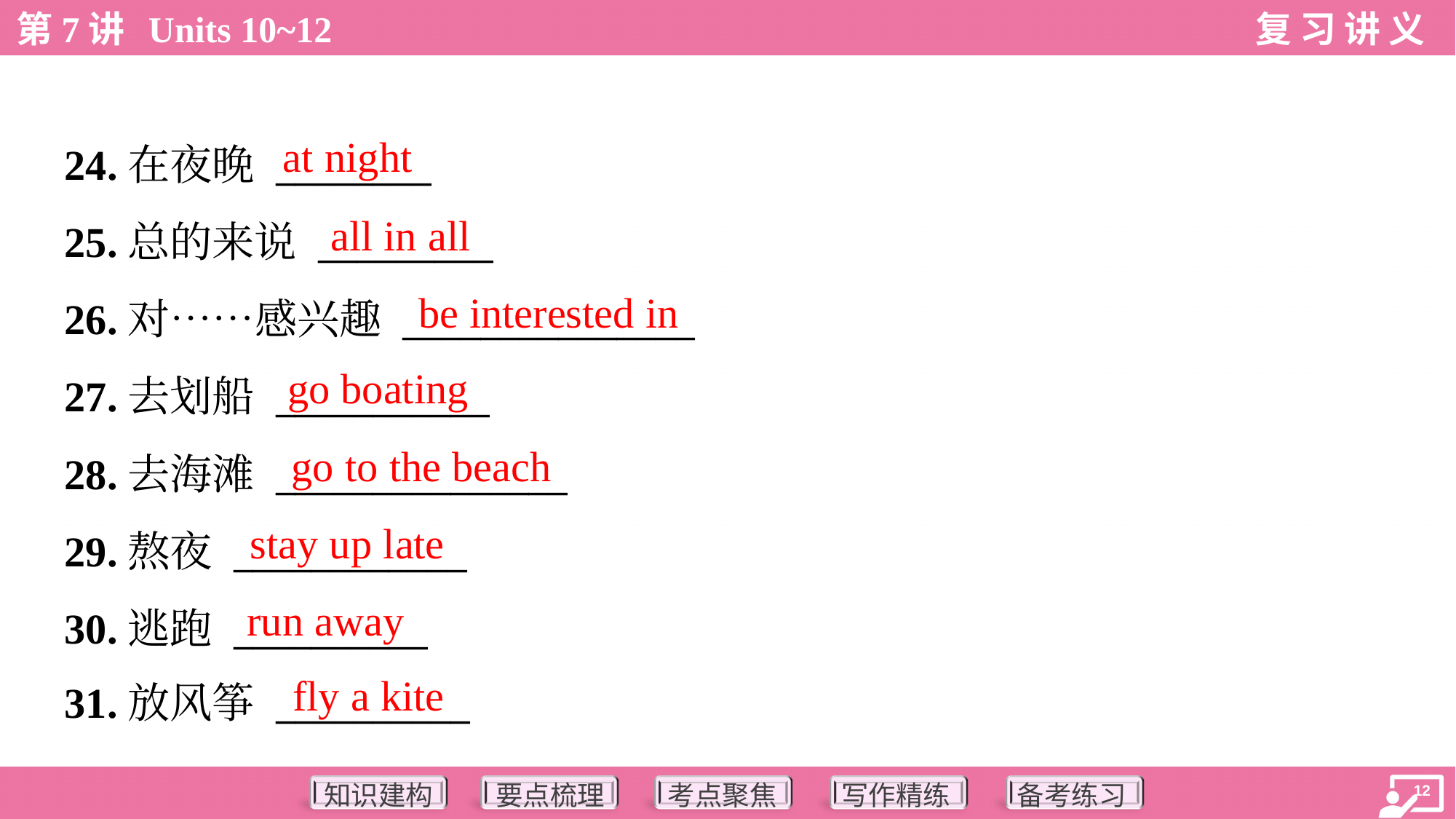

at night
24.在夜晚 ________
25.总的来说 _________
26.对……感兴趣 _______________
27.去划船 ___________
28.去海滩 _______________
29.熬夜 ____________
30.逃跑 __________
31.放风筝 __________
all in all
be interested in
go boating
go to the beach
stay up late
run away
fly a kite